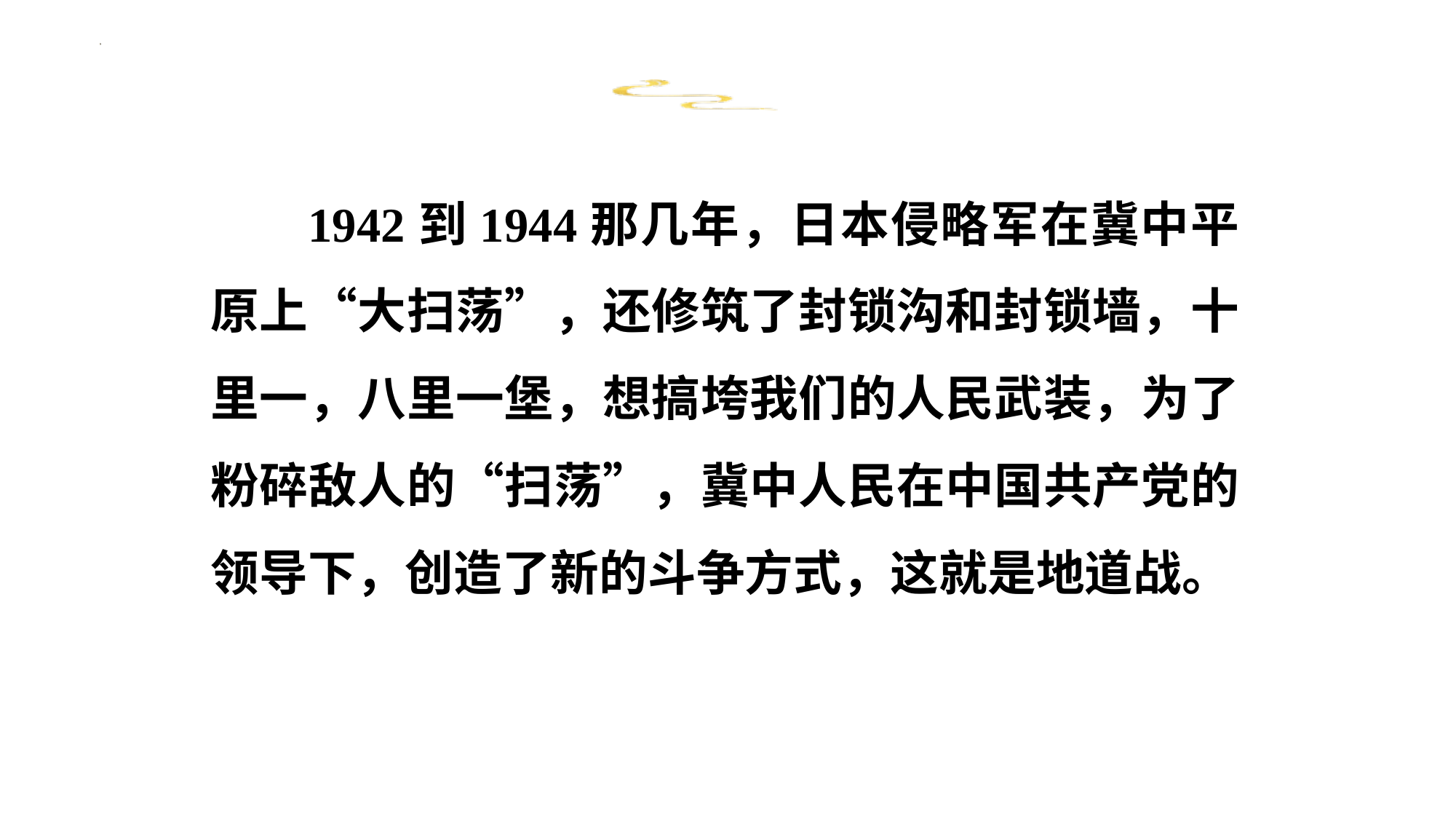

1942到1944那几年，日本侵略军在冀中平原上“大扫荡”，还修筑了封锁沟和封锁墙，十里一，八里一堡，想搞垮我们的人民武装，为了粉碎敌人的“扫荡”，冀中人民在中国共产党的领导下，创造了新的斗争方式，这就是地道战。